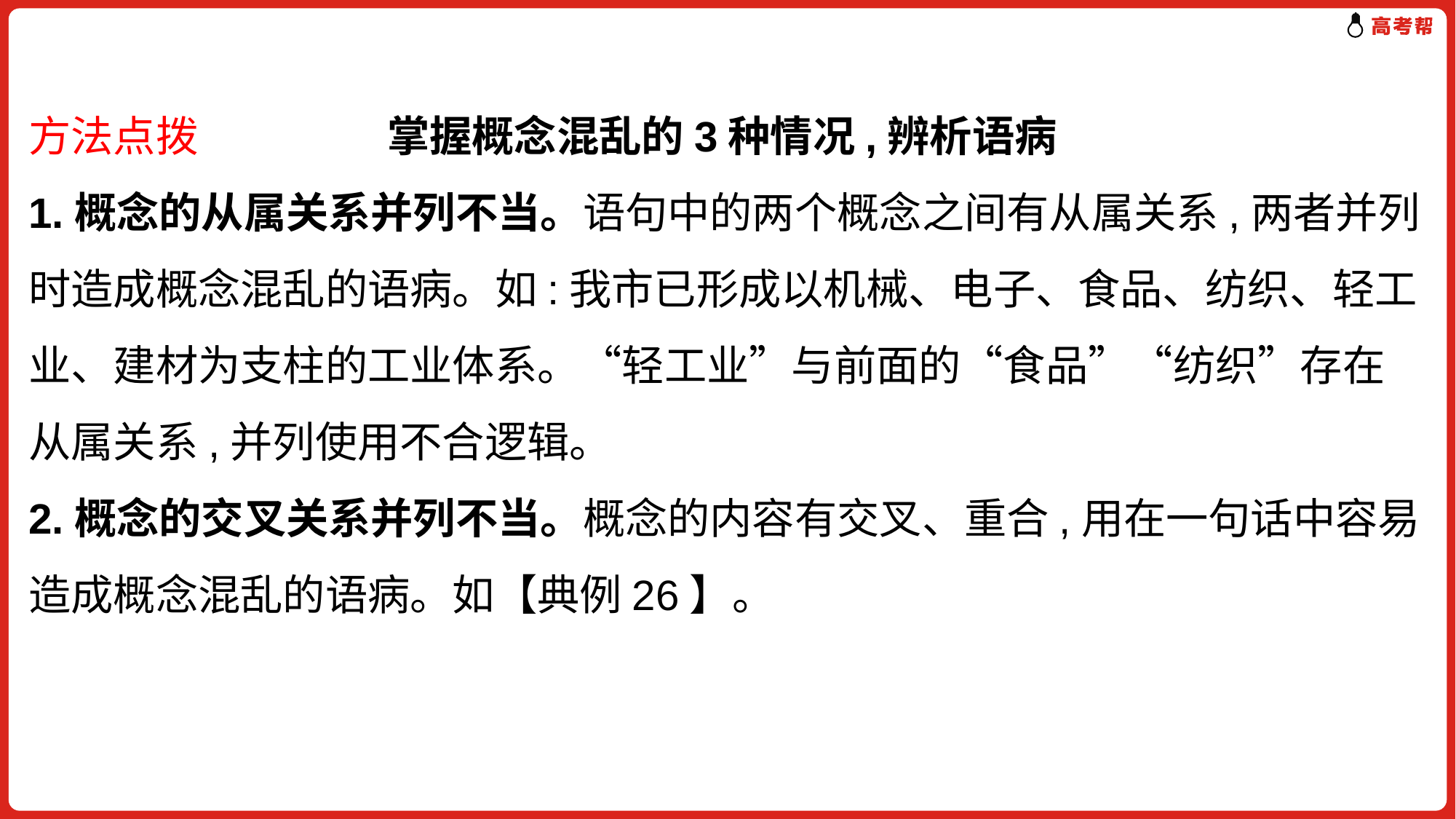

方法点拨                    掌握概念混乱的3种情况,辨析语病
1.概念的从属关系并列不当。语句中的两个概念之间有从属关系,两者并列时造成概念混乱的语病。如:我市已形成以机械、电子、食品、纺织、轻工
业、建材为支柱的工业体系。“轻工业”与前面的“食品”“纺织”存在从属关系,并列使用不合逻辑。
2.概念的交叉关系并列不当。概念的内容有交叉、重合,用在一句话中容易造成概念混乱的语病。如【典例26】。